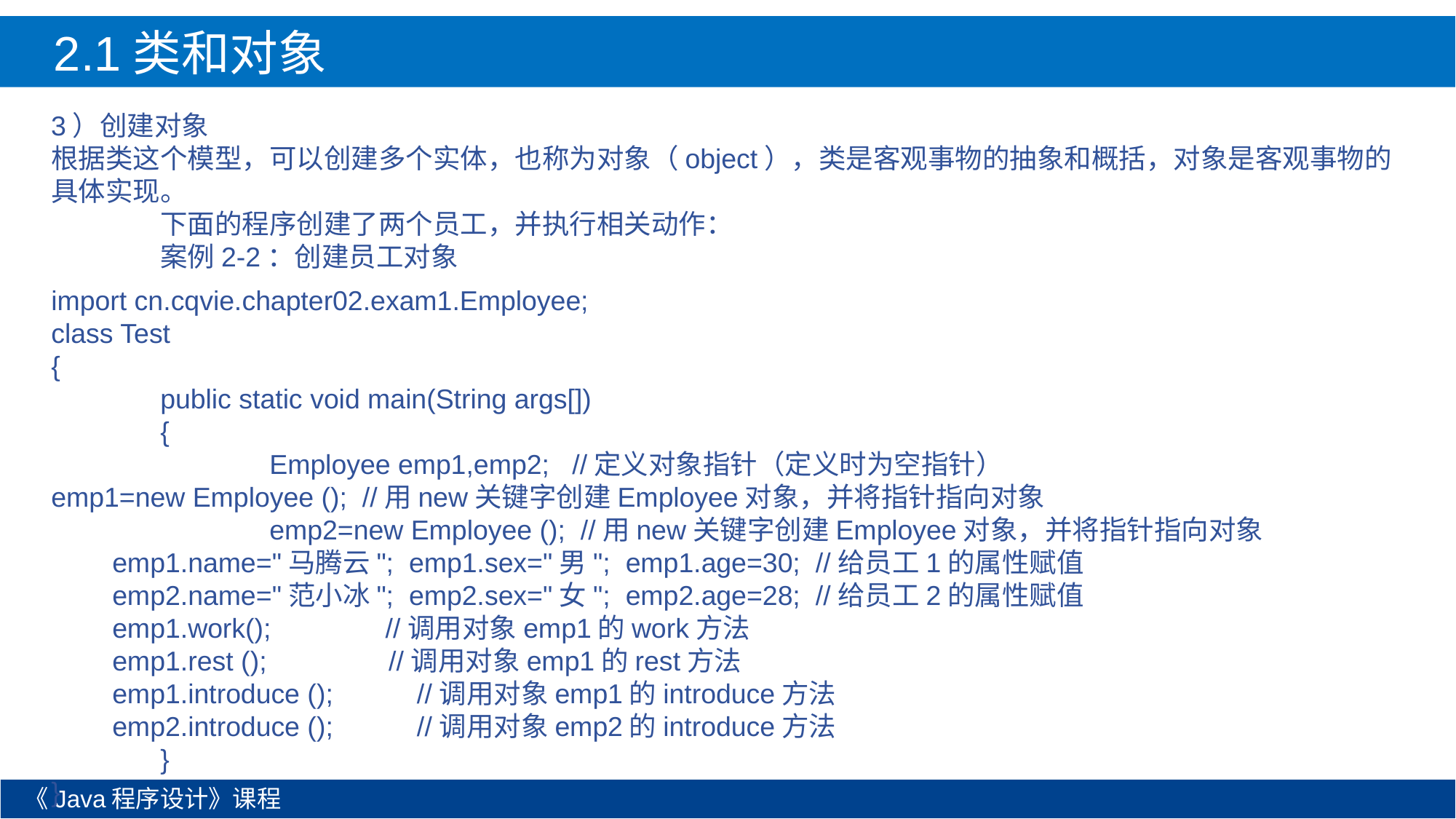

2.1类和对象
3）创建对象
根据类这个模型，可以创建多个实体，也称为对象（object），类是客观事物的抽象和概括，对象是客观事物的具体实现。
	下面的程序创建了两个员工，并执行相关动作：
	案例2-2：创建员工对象
import cn.cqvie.chapter02.exam1.Employee;
class Test
{
	public static void main(String args[])
	{
		Employee emp1,emp2;   //定义对象指针（定义时为空指针）
emp1=new Employee ();  //用new关键字创建Employee对象，并将指针指向对象
		emp2=new Employee ();  //用new关键字创建Employee对象，并将指针指向对象
        emp1.name="马腾云";  emp1.sex="男";  emp1.age=30;  //给员工1的属性赋值
        emp2.name="范小冰";  emp2.sex="女";  emp2.age=28;  //给员工2的属性赋值
        emp1.work();               //调用对象emp1的work方法
        emp1.rest ();                //调用对象emp1的rest方法
        emp1.introduce ();           //调用对象emp1的introduce方法
        emp2.introduce ();           //调用对象emp2的introduce方法
	}
}
《Java程序设计》课程